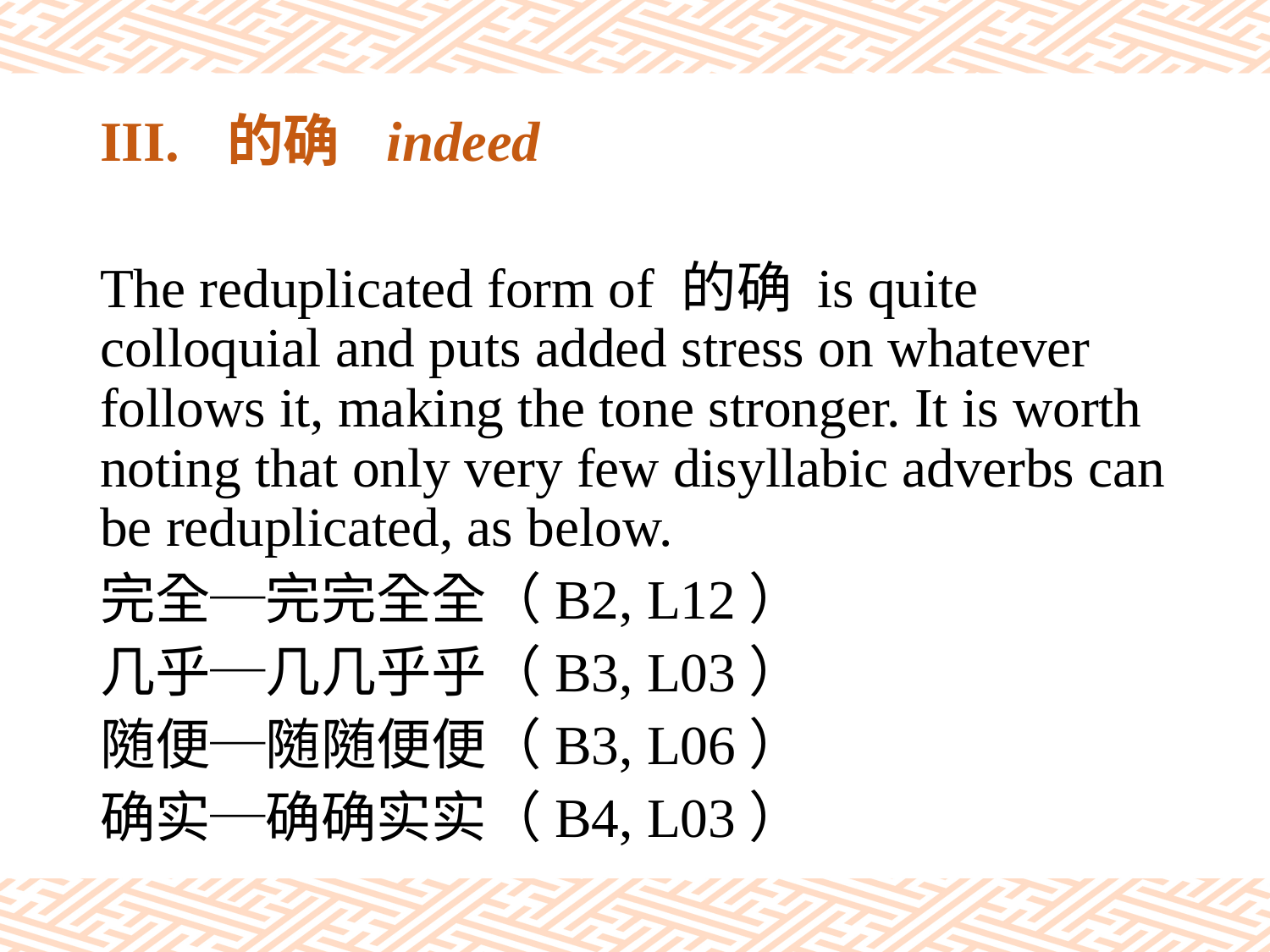

# III.	的确  indeed
The reduplicated form of 的确 is quite colloquial and puts added stress on whatever follows it, making the tone stronger. It is worth noting that only very few disyllabic adverbs can be reduplicated, as below.
完全─完完全全（B2, L12）
几乎─几几乎乎（B3, L03）
随便─随随便便（B3, L06）
确实─确确实实（B4, L03）